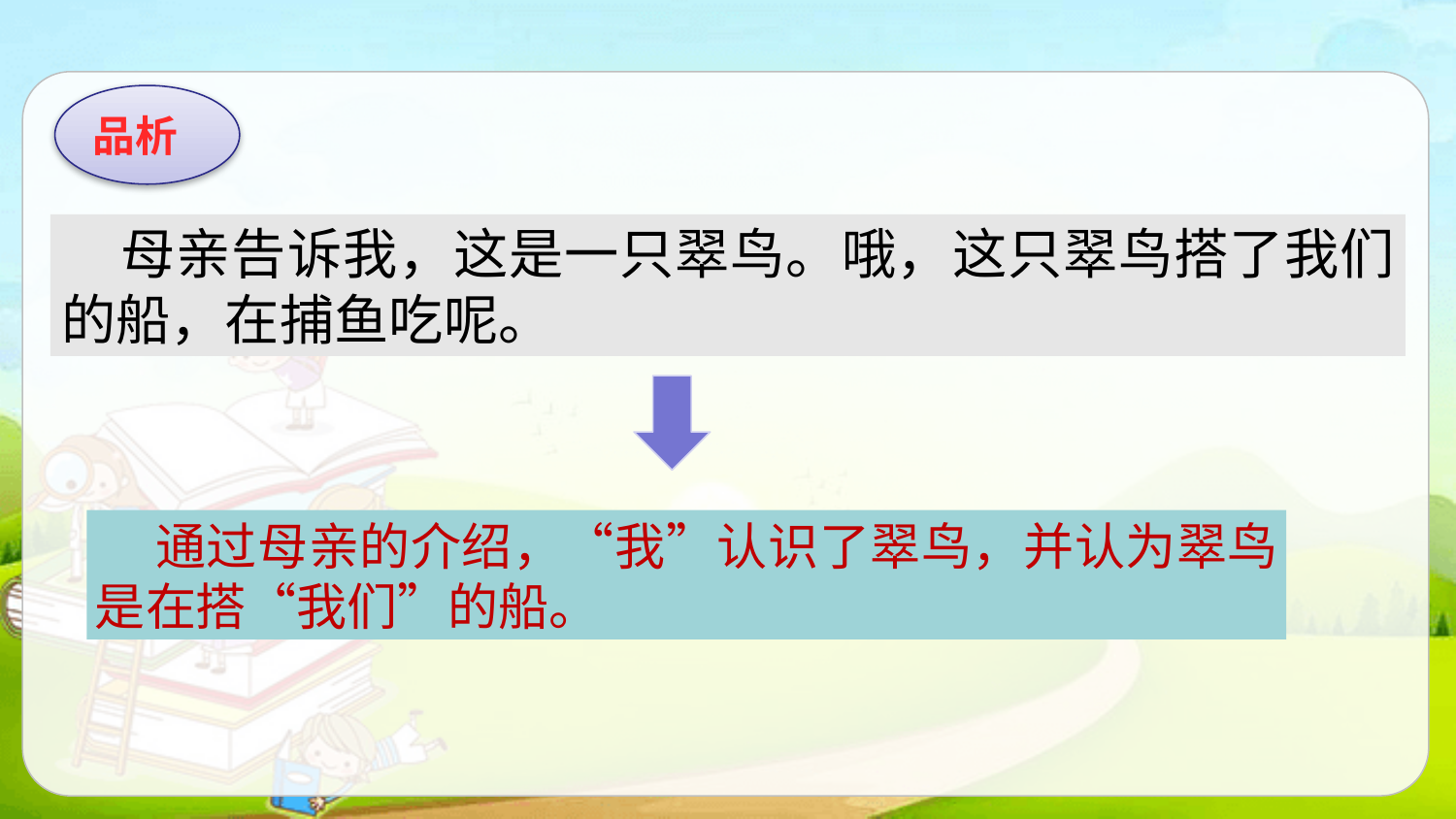

品析
    母亲告诉我，这是一只翠鸟。哦，这只翠鸟搭了我们的船，在捕鱼吃呢。

    通过母亲的介绍，“我”认识了翠鸟，并认为翠鸟是在搭“我们”的船。